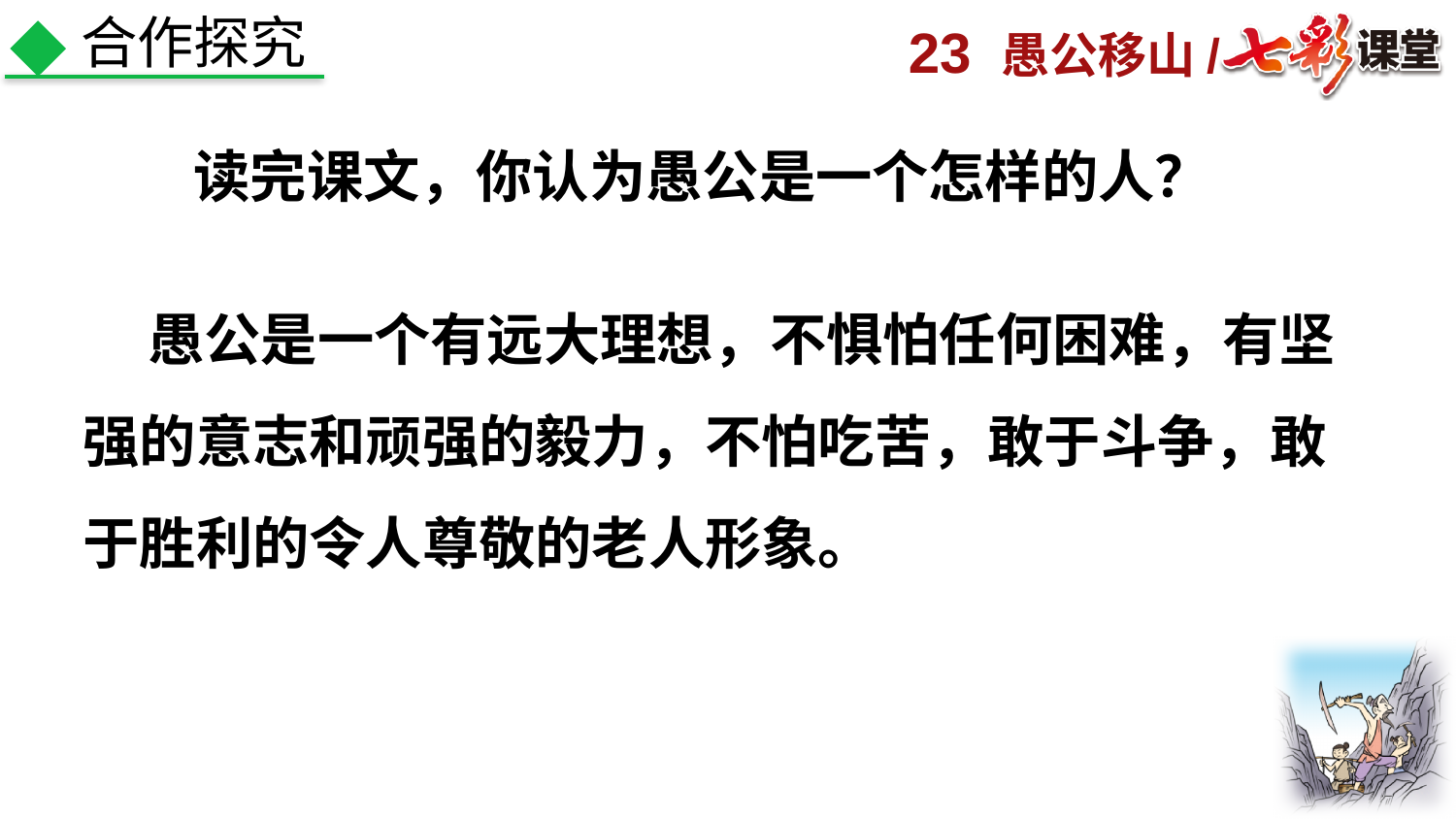

合作探究

读完课文，你认为愚公是一个怎样的人？
    愚公是一个有远大理想，不惧怕任何困难，有坚强的意志和顽强的毅力，不怕吃苦，敢于斗争，敢于胜利的令人尊敬的老人形象。